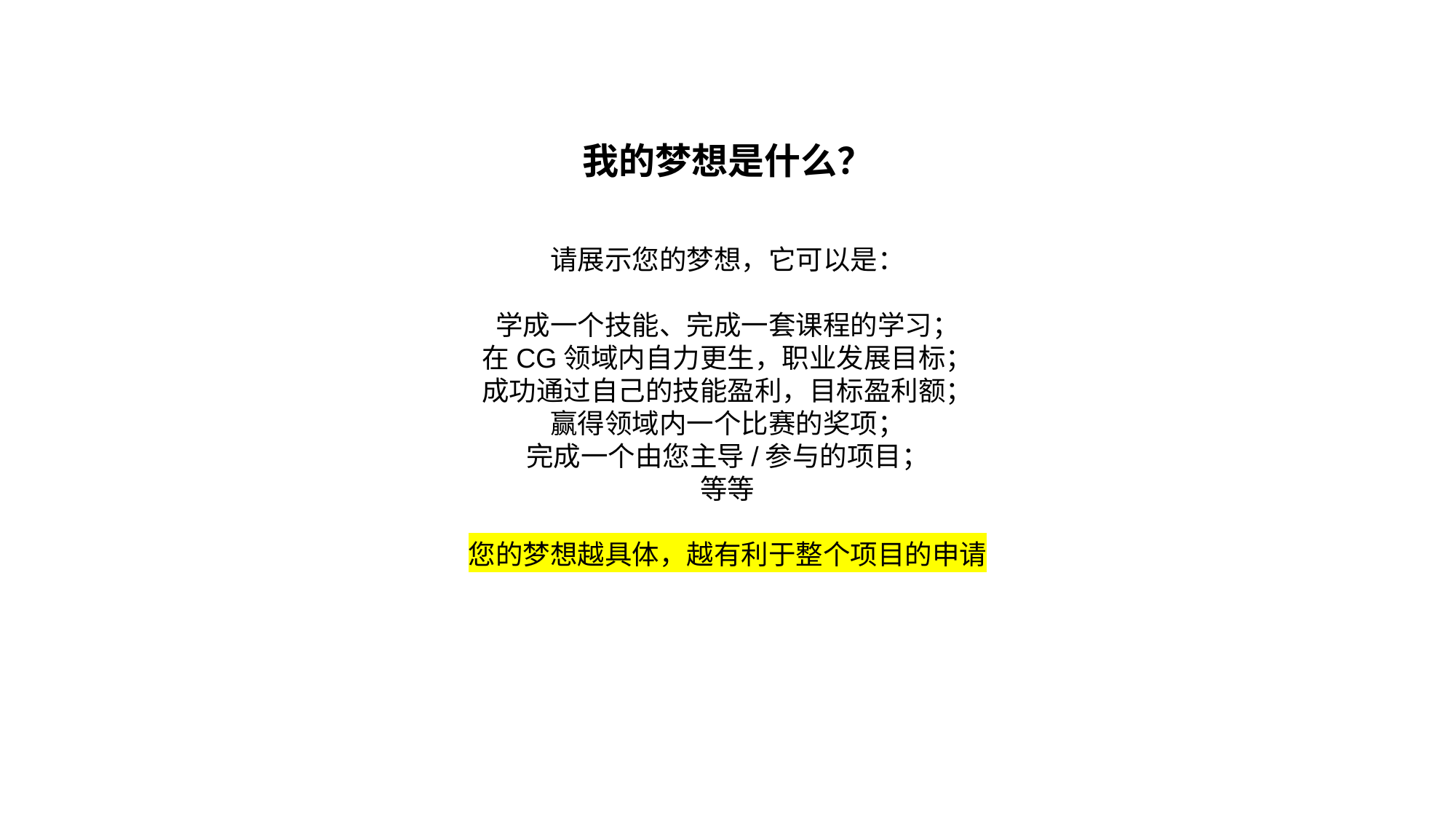

我的梦想是什么？
请展示您的梦想，它可以是：

学成一个技能、完成一套课程的学习；
在CG领域内自力更生，职业发展目标；
成功通过自己的技能盈利，目标盈利额；
赢得领域内一个比赛的奖项；
完成一个由您主导/参与的项目；
等等

您的梦想越具体，越有利于整个项目的申请